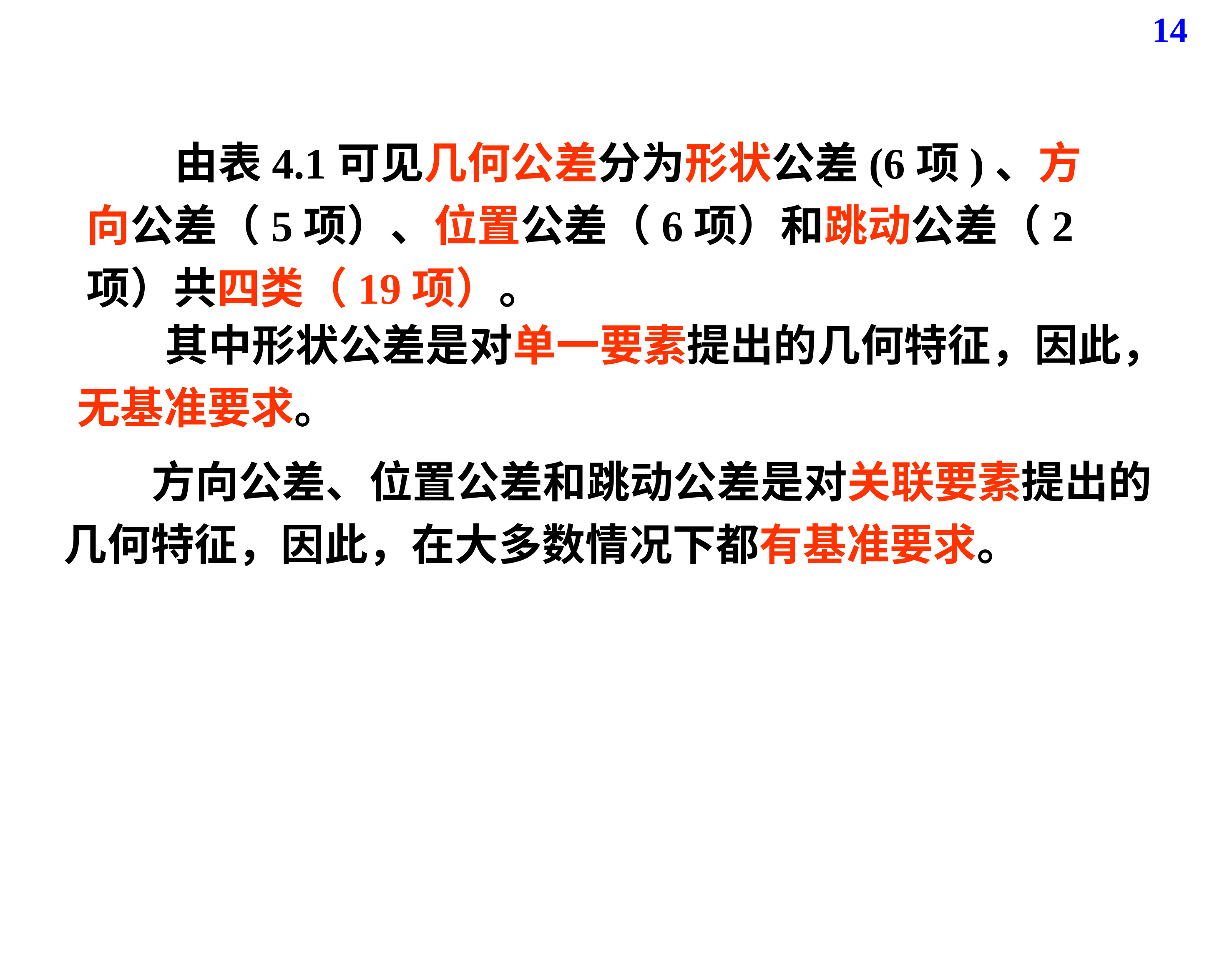

14
        由表4.1可见几何公差分为形状公差(6项)、方向公差（5项）、位置公差（6项）和跳动公差（2项）共四类（19项）。
        其中形状公差是对单一要素提出的几何特征，因此，无基准要求。
        方向公差、位置公差和跳动公差是对关联要素提出的几何特征，因此，在大多数情况下都有基准要求。